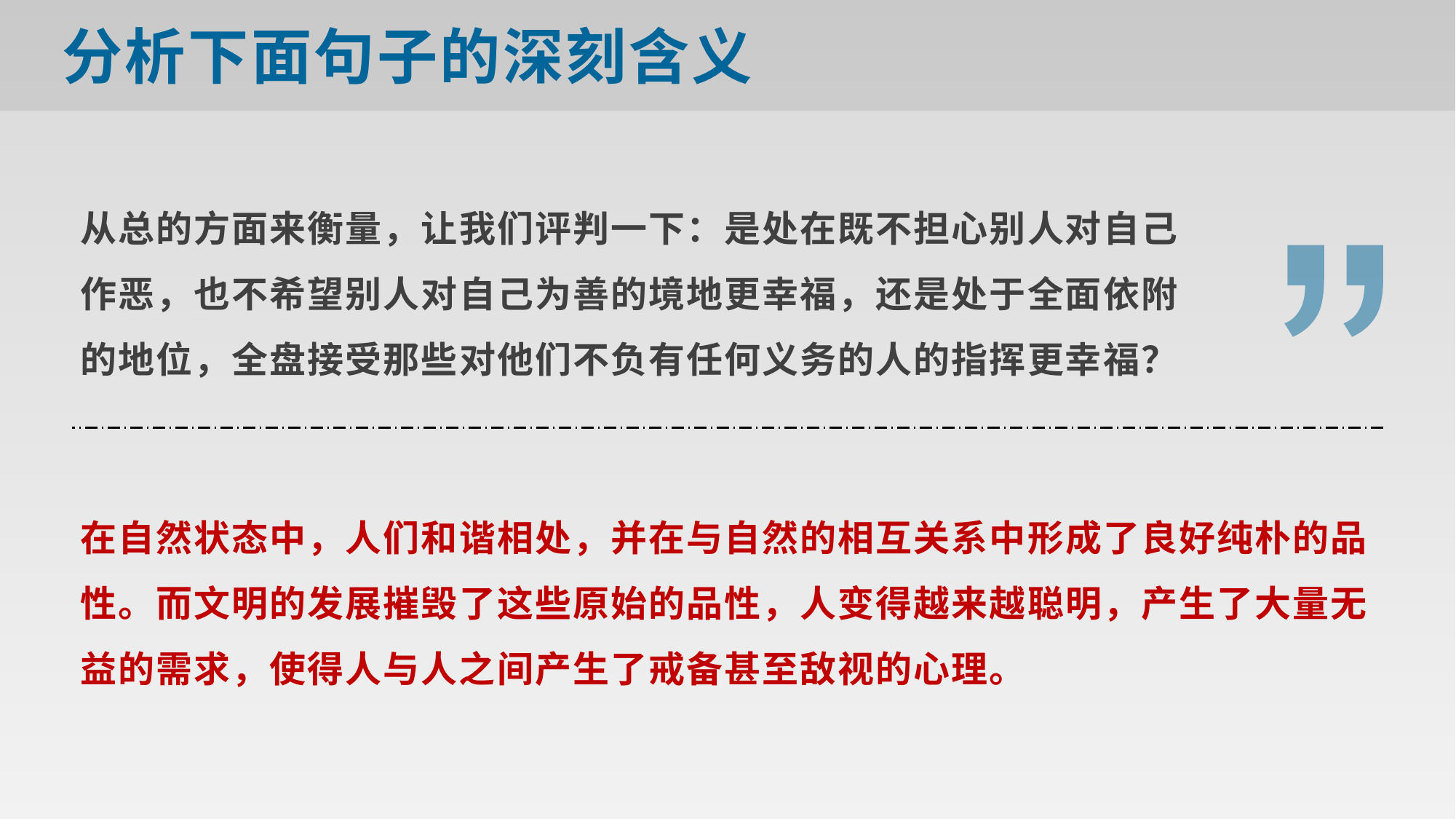

分析下面句子的深刻含义
从总的方面来衡量，让我们评判一下：是处在既不担心别人对自己作恶，也不希望别人对自己为善的境地更幸福，还是处于全面依附的地位，全盘接受那些对他们不负有任何义务的人的指挥更幸福？

在自然状态中，人们和谐相处，并在与自然的相互关系中形成了良好纯朴的品性。而文明的发展摧毁了这些原始的品性，人变得越来越聪明，产生了大量无益的需求，使得人与人之间产生了戒备甚至敌视的心理。